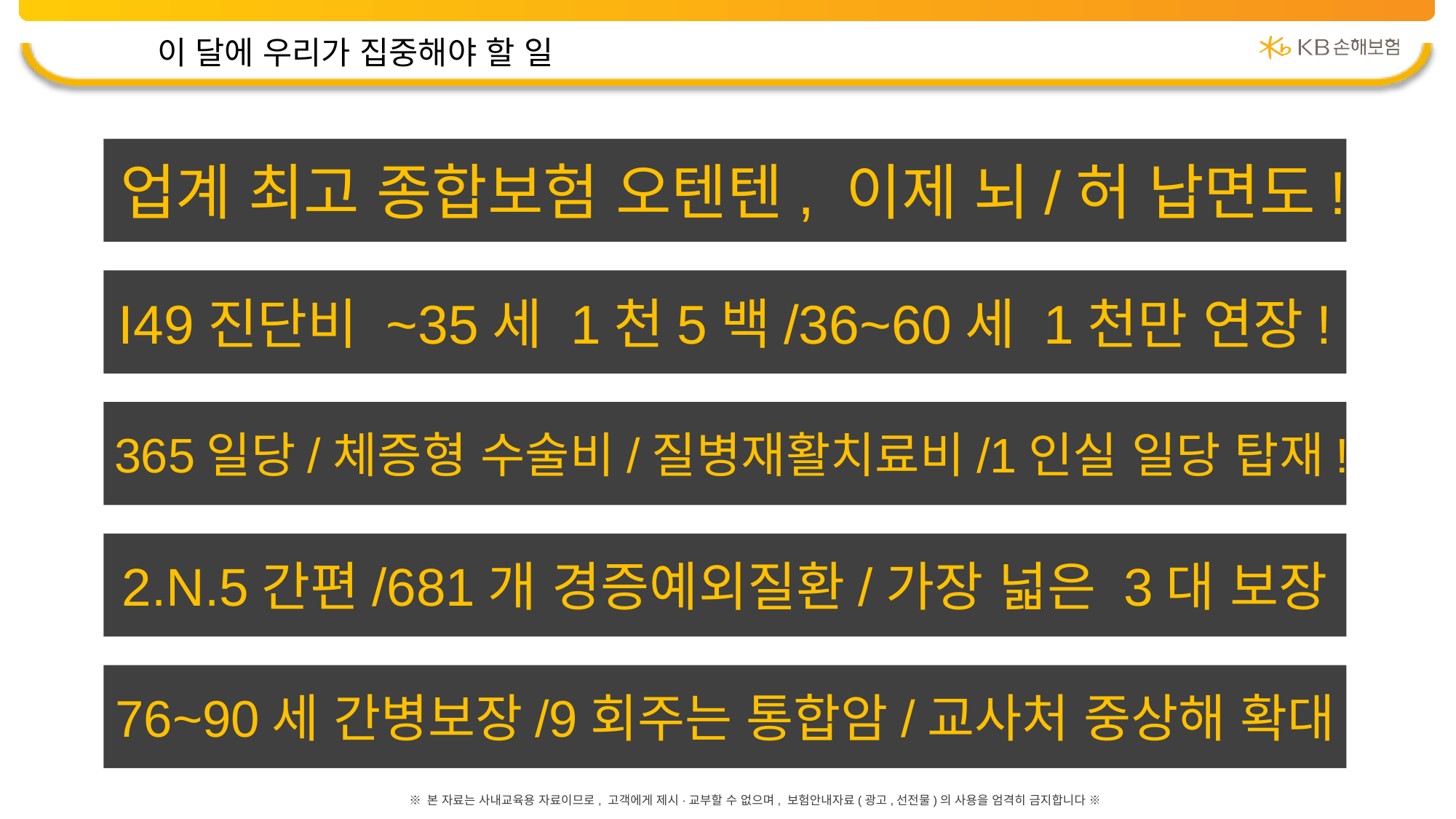

이 달에 우리가 집중해야 할 일
업계 최고 종합보험 오텐텐, 이제 뇌/허 납면도!
I49진단비 ~35세 1천5백/36~60세 1천만 연장!
365일당/체증형 수술비/질병재활치료비/1인실 일당 탑재!
2.N.5간편/681개 경증예외질환/가장 넓은 3대 보장
76~90세 간병보장/9회주는 통합암/교사처 중상해 확대